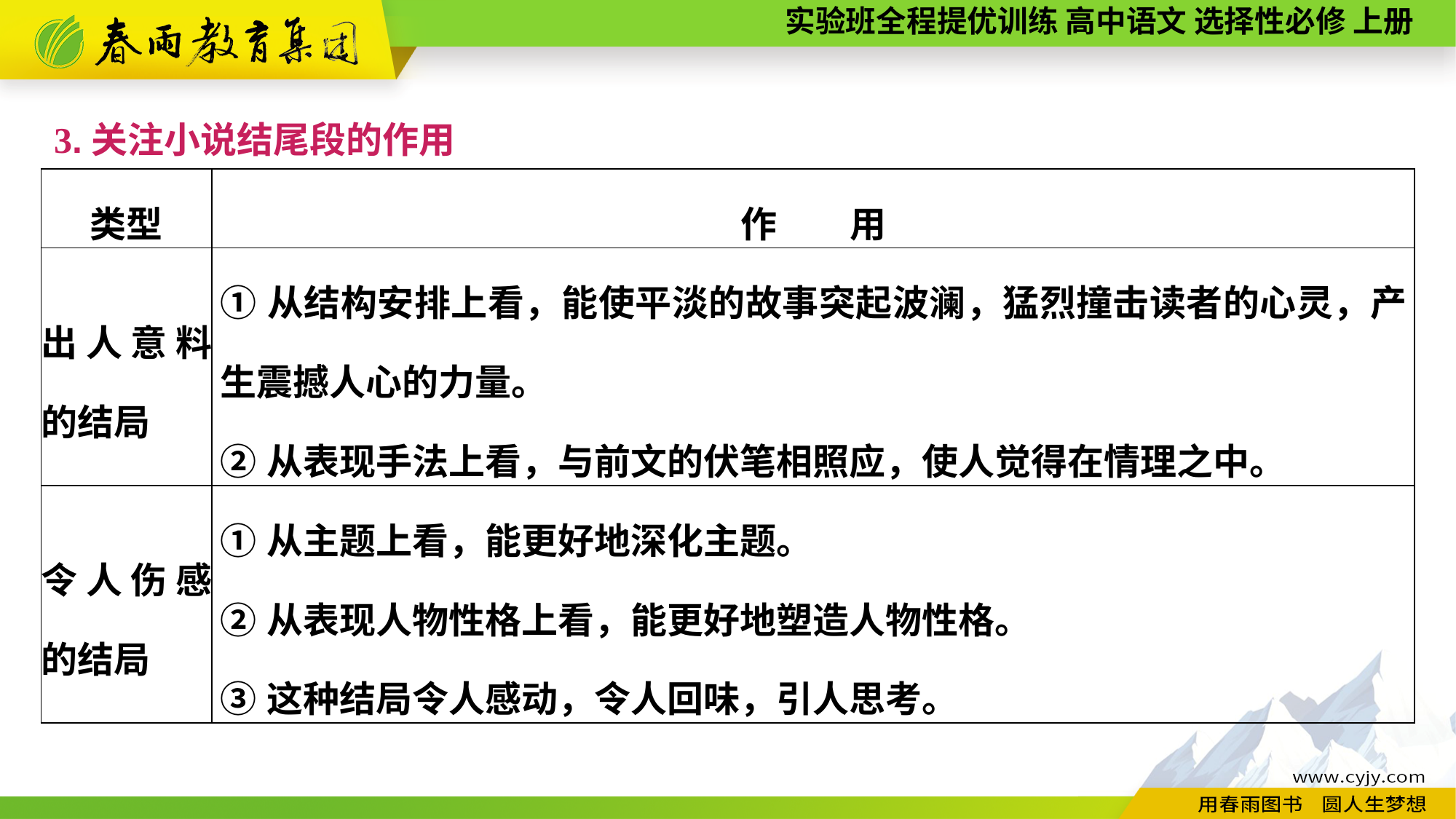

3.关注小说结尾段的作用
| 类型 | 作　　用 |
| --- | --- |
| 出人意料的结局 | ①从结构安排上看，能使平淡的故事突起波澜，猛烈撞击读者的心灵，产生震撼人心的力量。 ②从表现手法上看，与前文的伏笔相照应，使人觉得在情理之中。 |
| 令人伤感的结局 | ①从主题上看，能更好地深化主题。 ②从表现人物性格上看，能更好地塑造人物性格。 ③这种结局令人感动，令人回味，引人思考。 |